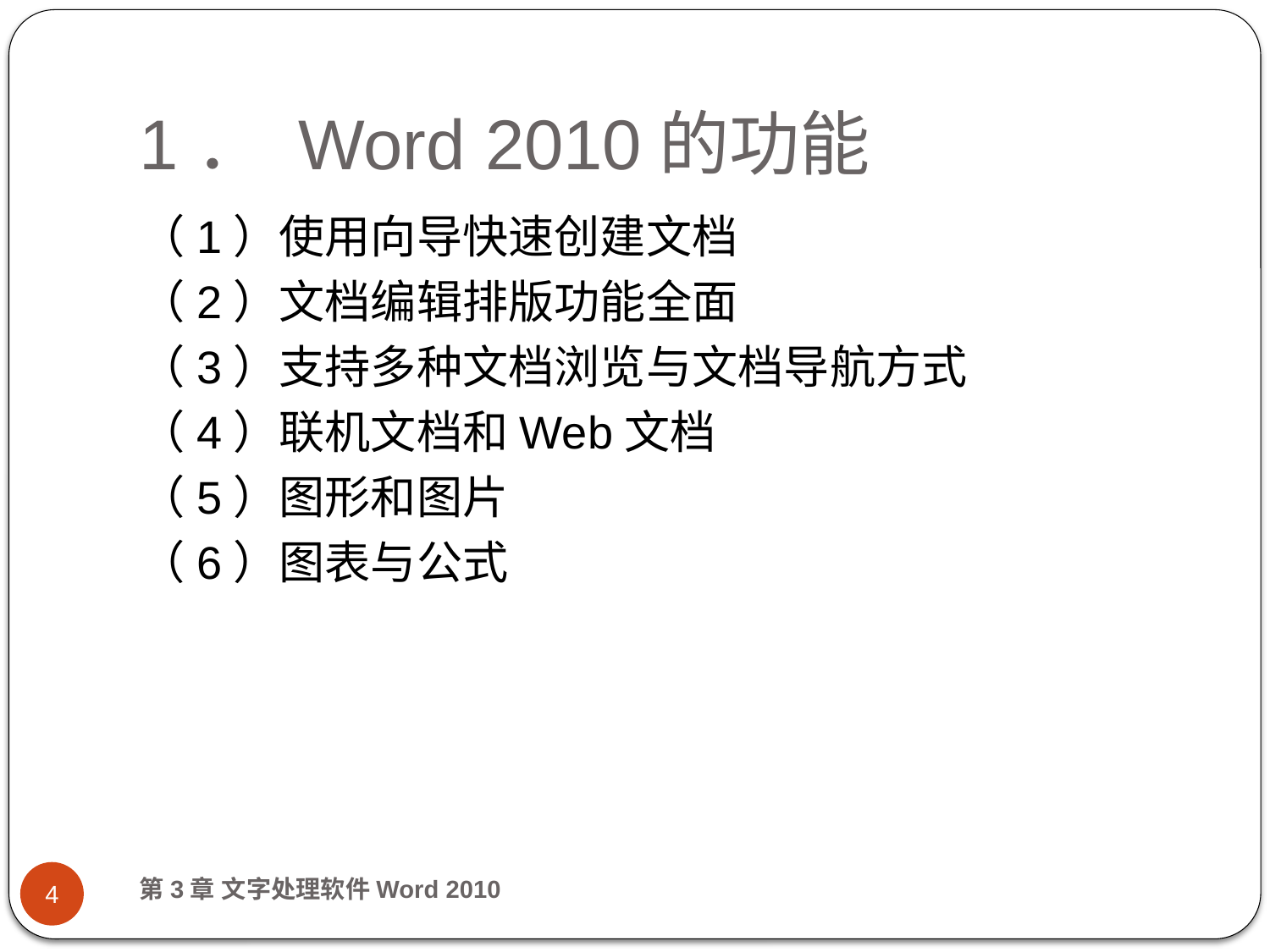

# 1． Word 2010的功能
（1）使用向导快速创建文档
（2）文档编辑排版功能全面
（3）支持多种文档浏览与文档导航方式
（4）联机文档和Web文档
（5）图形和图片
（6）图表与公式
第3章 文字处理软件Word 2010
4